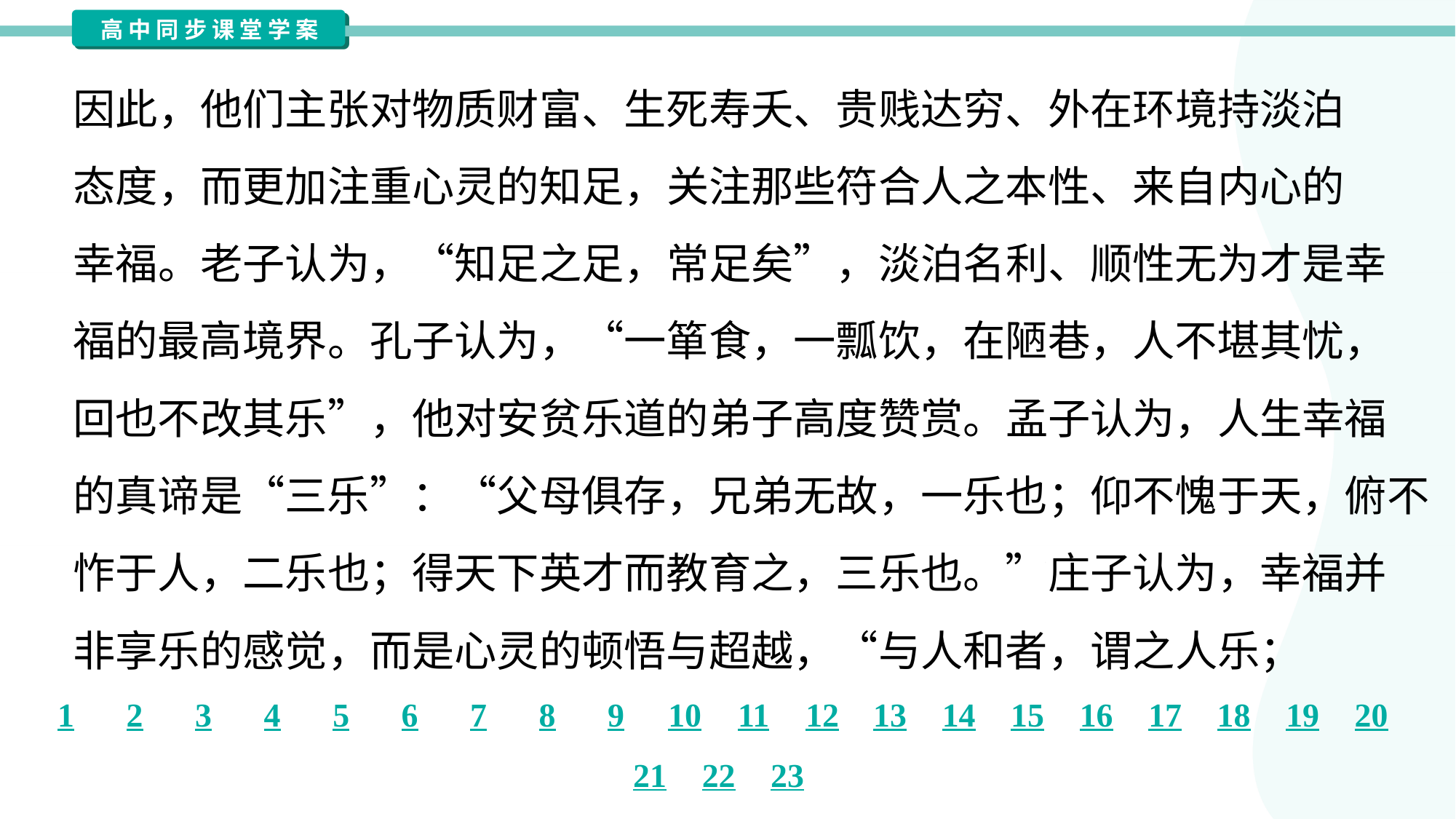

因此，他们主张对物质财富、生死寿夭、贵贱达穷、外在环境持淡泊
态度，而更加注重心灵的知足，关注那些符合人之本性、来自内心的
幸福。老子认为，“知足之足，常足矣”，淡泊名利、顺性无为才是幸
福的最高境界。孔子认为，“一箪食，一瓢饮，在陋巷，人不堪其忧，
回也不改其乐”，他对安贫乐道的弟子高度赞赏。孟子认为，人生幸福
的真谛是“三乐”：“父母俱存，兄弟无故，一乐也；仰不愧于天，俯不
怍于人，二乐也；得天下英才而教育之，三乐也。”庄子认为，幸福并
非享乐的感觉，而是心灵的顿悟与超越，“与人和者，谓之人乐；